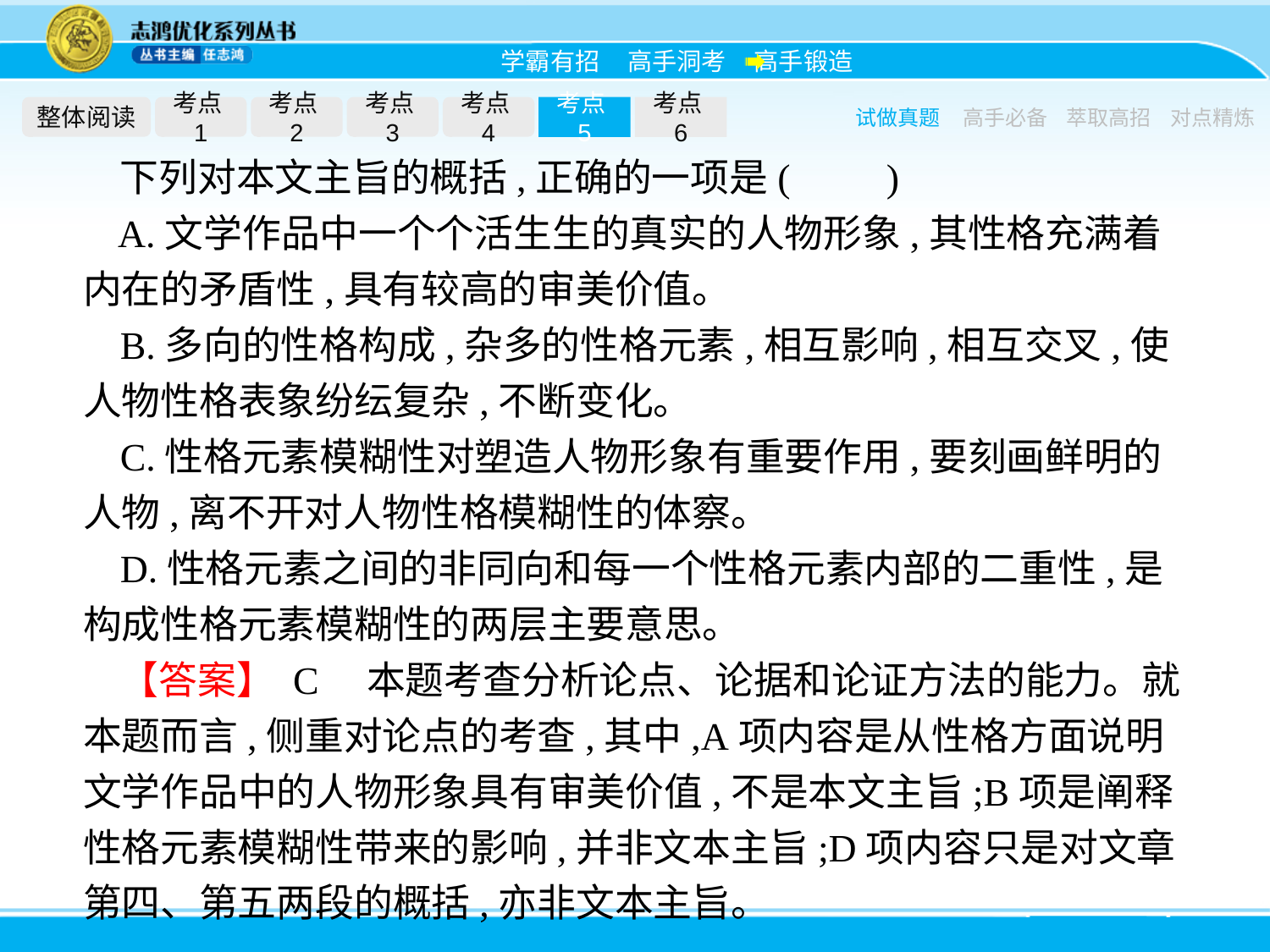

整体阅读
考点1
考点2
考点3
考点4
考点5
考点6
试做真题
高手必备
萃取高招
对点精炼
下列对本文主旨的概括,正确的一项是(　　)
A.文学作品中一个个活生生的真实的人物形象,其性格充满着内在的矛盾性,具有较高的审美价值。
B.多向的性格构成,杂多的性格元素,相互影响,相互交叉,使人物性格表象纷纭复杂,不断变化。
C.性格元素模糊性对塑造人物形象有重要作用,要刻画鲜明的人物,离不开对人物性格模糊性的体察。
D.性格元素之间的非同向和每一个性格元素内部的二重性,是构成性格元素模糊性的两层主要意思。
【答案】 C　本题考查分析论点、论据和论证方法的能力。就本题而言,侧重对论点的考查,其中,A项内容是从性格方面说明文学作品中的人物形象具有审美价值,不是本文主旨;B项是阐释性格元素模糊性带来的影响,并非文本主旨;D项内容只是对文章第四、第五两段的概括,亦非文本主旨。